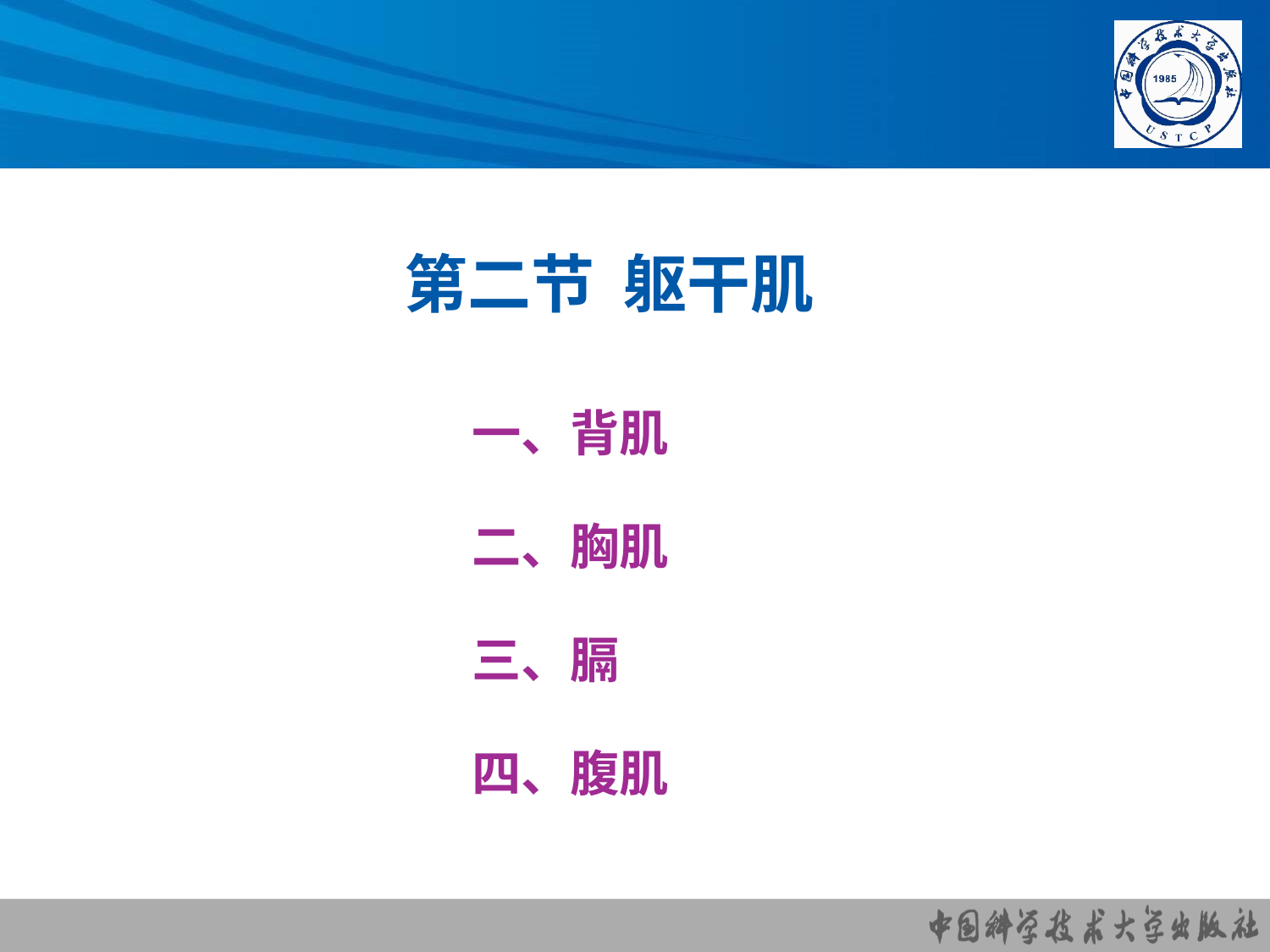

# 第二节  躯干肌
一、背肌
二、胸肌
三、膈
四、腹肌